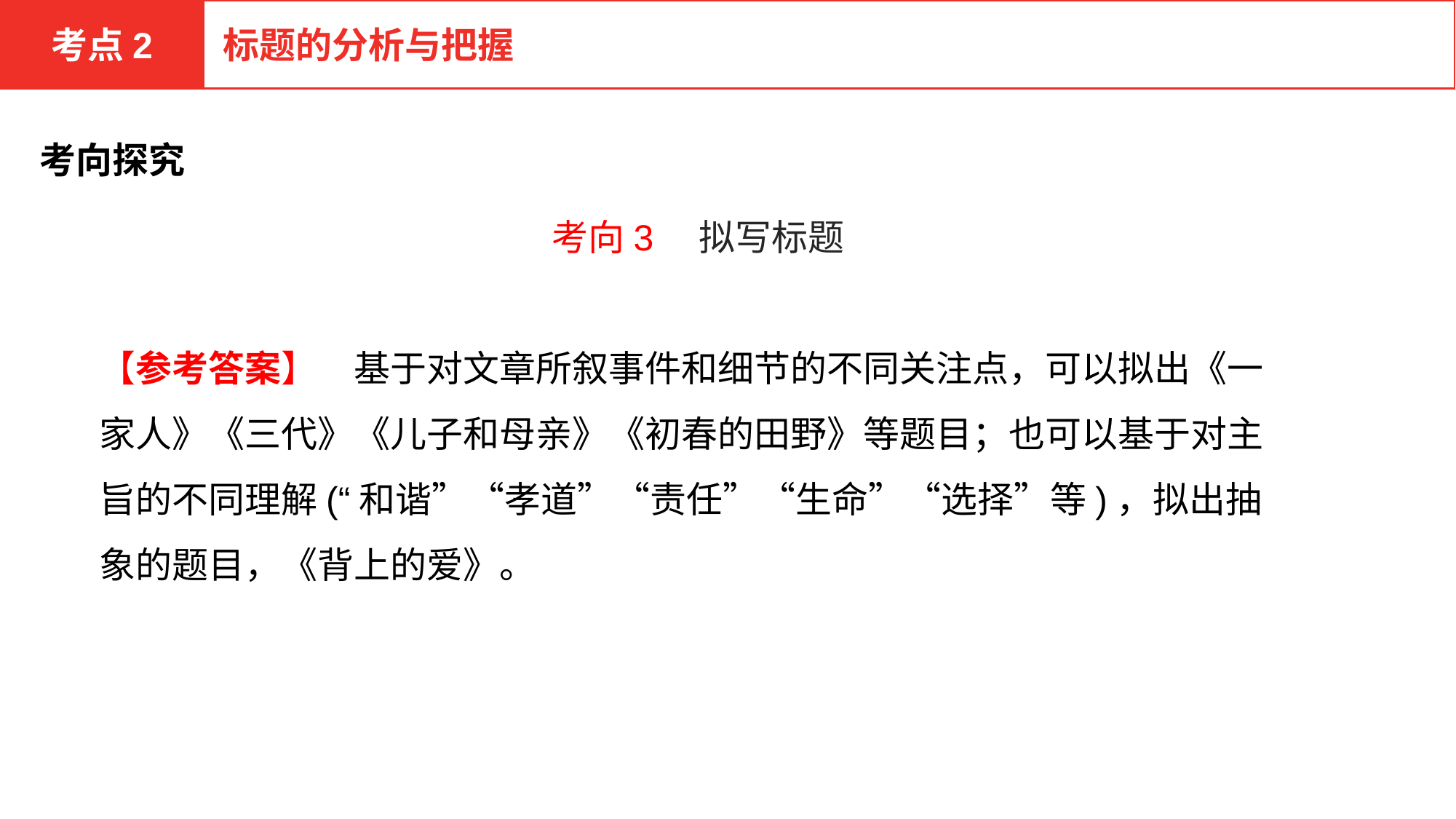

考点2
标题的分析与把握
考向探究
考向3　拟写标题

【参考答案】　基于对文章所叙事件和细节的不同关注点，可以拟出《一家人》《三代》《儿子和母亲》《初春的田野》等题目；也可以基于对主旨的不同理解(“和谐”“孝道”“责任”“生命”“选择”等)，拟出抽象的题目，《背上的爱》。